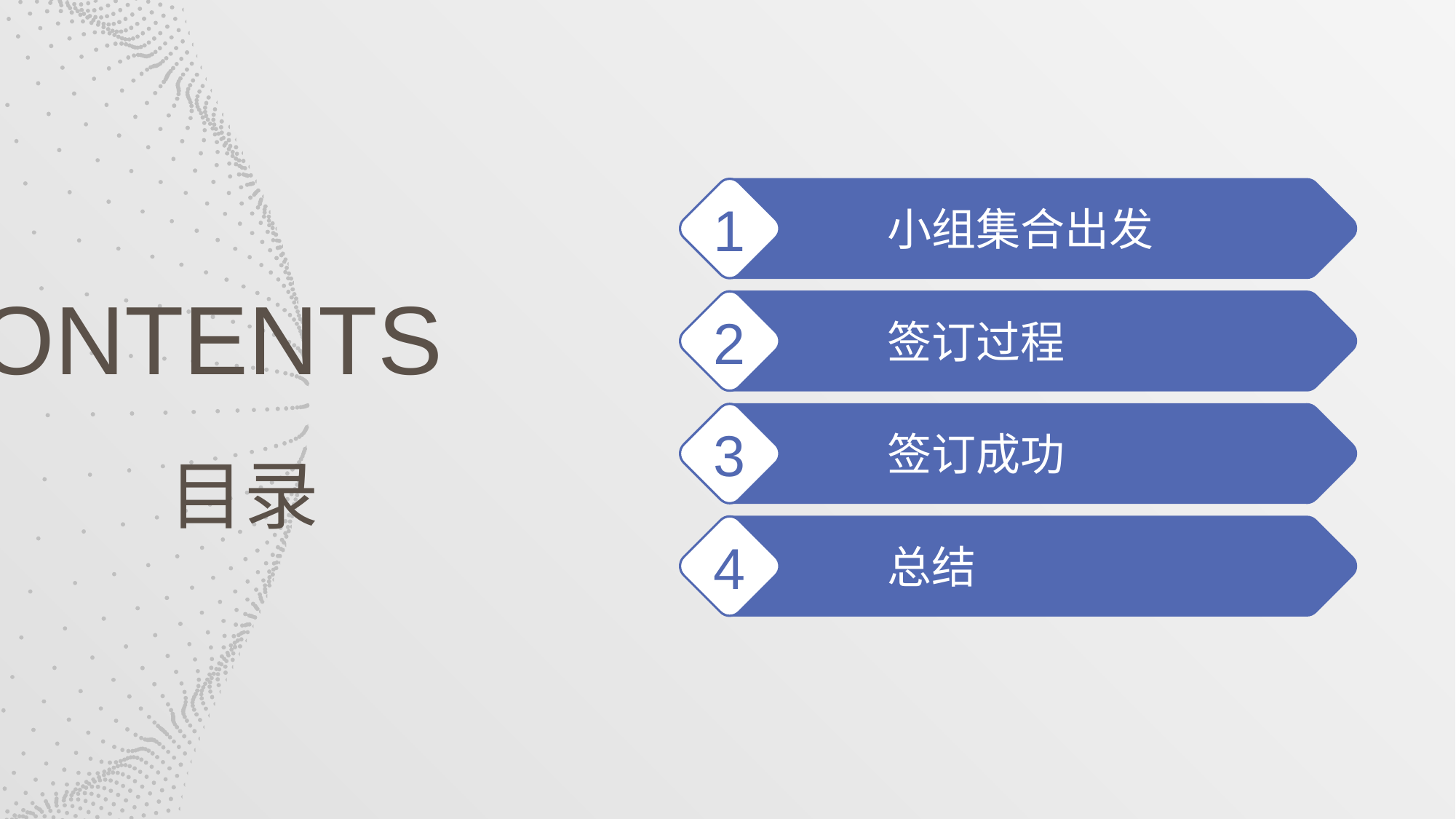

1

小组集合出发
CONTENTS
2

签订过程
3

签订成功
目录
4

总结